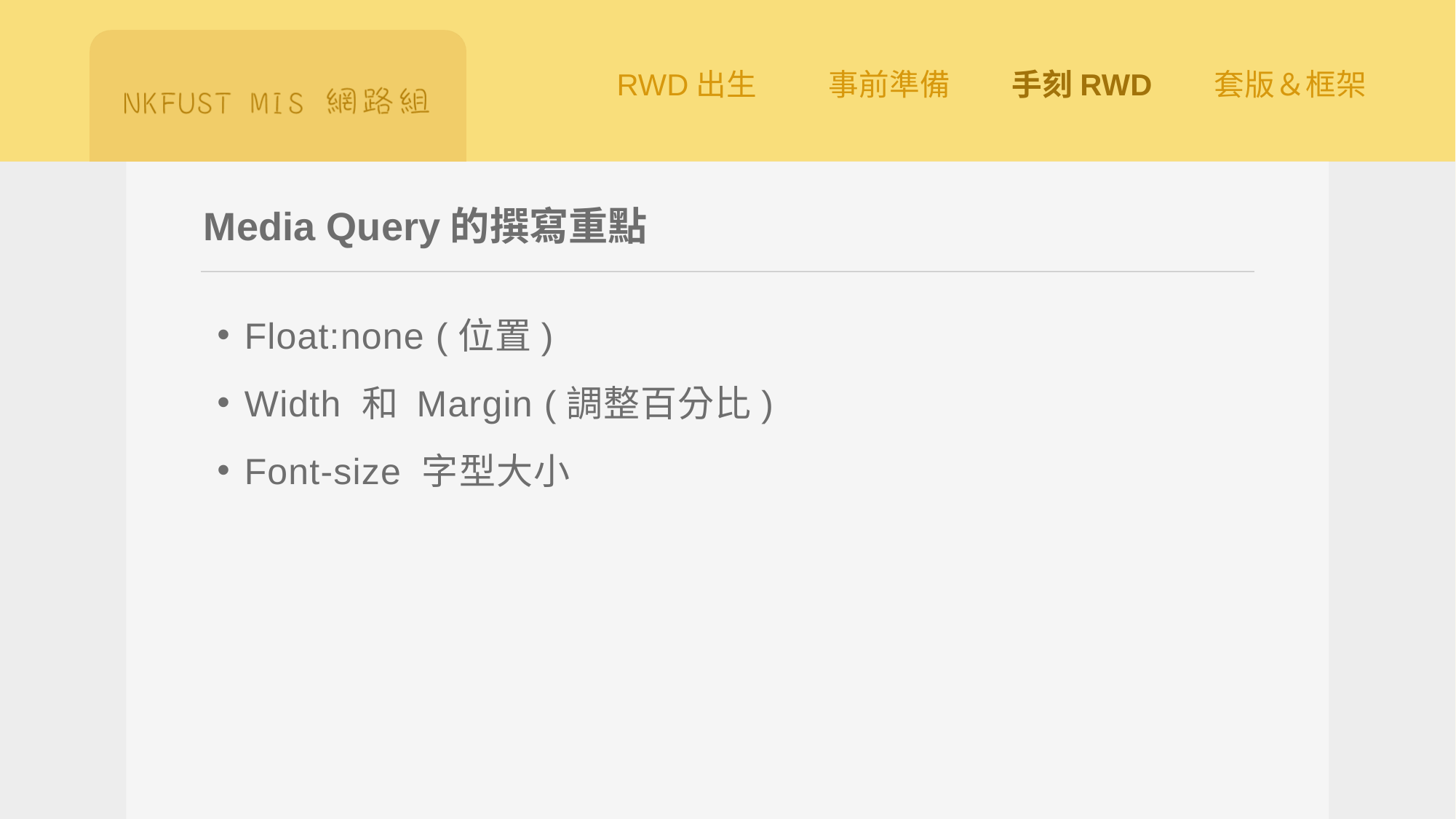

# Media Query的撰寫重點
Float:none (位置)
Width 和 Margin (調整百分比)
Font-size 字型大小